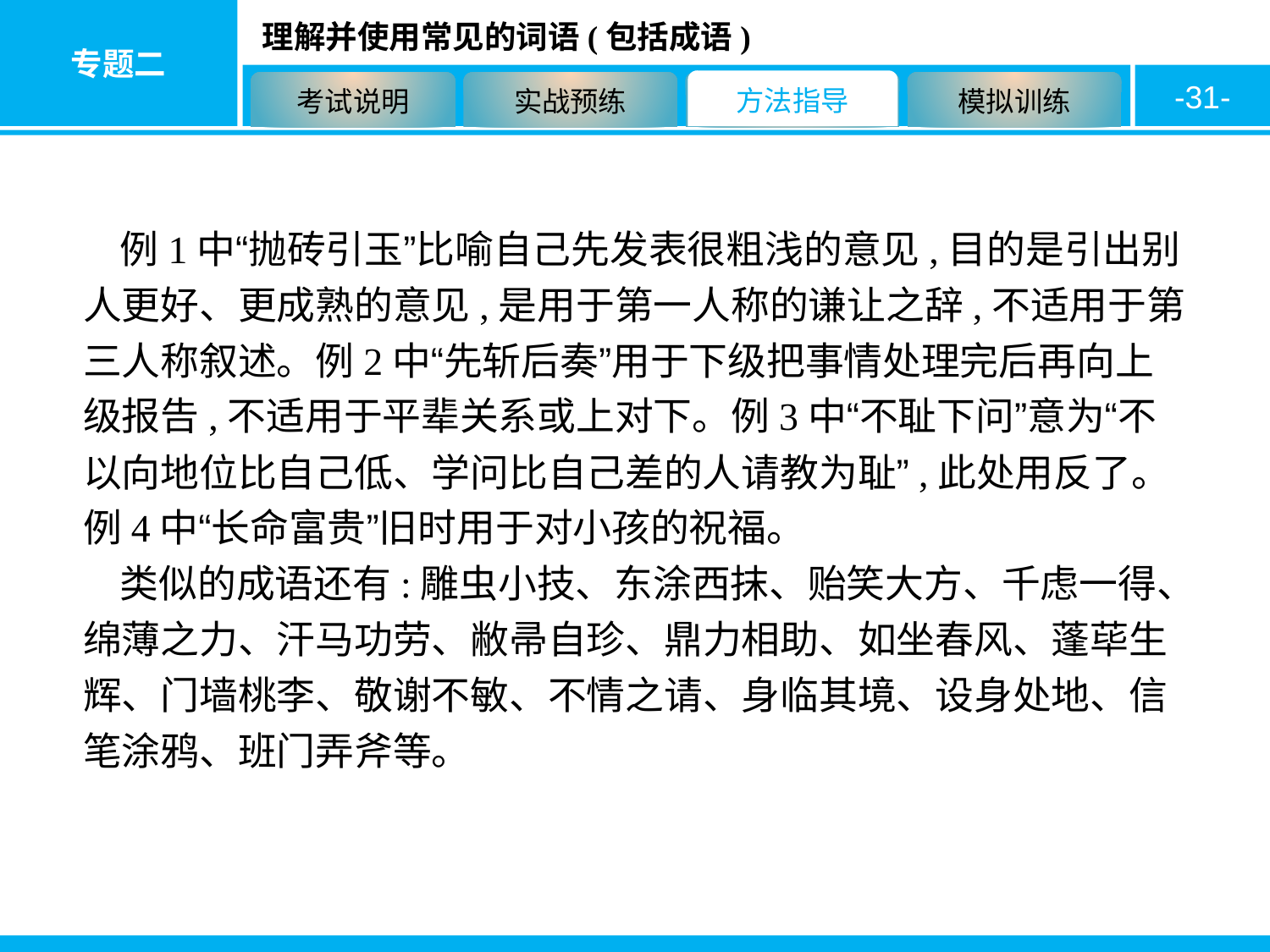

-31-
例1中“抛砖引玉”比喻自己先发表很粗浅的意见,目的是引出别人更好、更成熟的意见,是用于第一人称的谦让之辞,不适用于第三人称叙述。例2中“先斩后奏”用于下级把事情处理完后再向上级报告,不适用于平辈关系或上对下。例3中“不耻下问”意为“不以向地位比自己低、学问比自己差的人请教为耻”,此处用反了。例4中“长命富贵”旧时用于对小孩的祝福。
类似的成语还有:雕虫小技、东涂西抹、贻笑大方、千虑一得、绵薄之力、汗马功劳、敝帚自珍、鼎力相助、如坐春风、蓬荜生辉、门墙桃李、敬谢不敏、不情之请、身临其境、设身处地、信笔涂鸦、班门弄斧等。